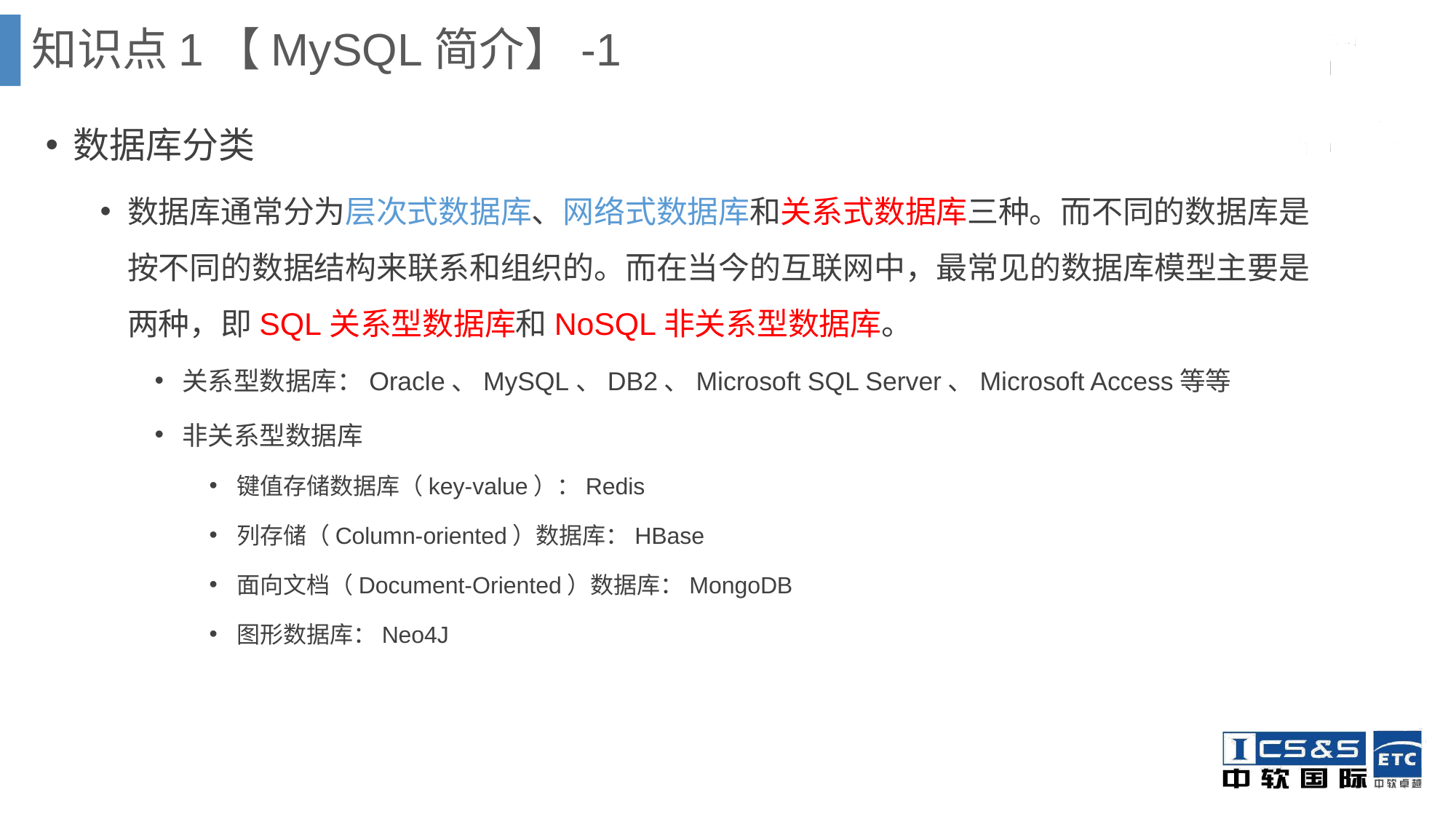

知识点1【MySQL简介】-1
数据库分类
数据库通常分为层次式数据库、网络式数据库和关系式数据库三种。而不同的数据库是按不同的数据结构来联系和组织的。而在当今的互联网中，最常见的数据库模型主要是两种，即SQL关系型数据库和NoSQL非关系型数据库。
关系型数据库：Oracle、MySQL、DB2、Microsoft SQL Server、Microsoft Access等等
非关系型数据库
键值存储数据库（key-value）：Redis
列存储（Column-oriented）数据库：HBase
面向文档（Document-Oriented）数据库：MongoDB
图形数据库：Neo4J